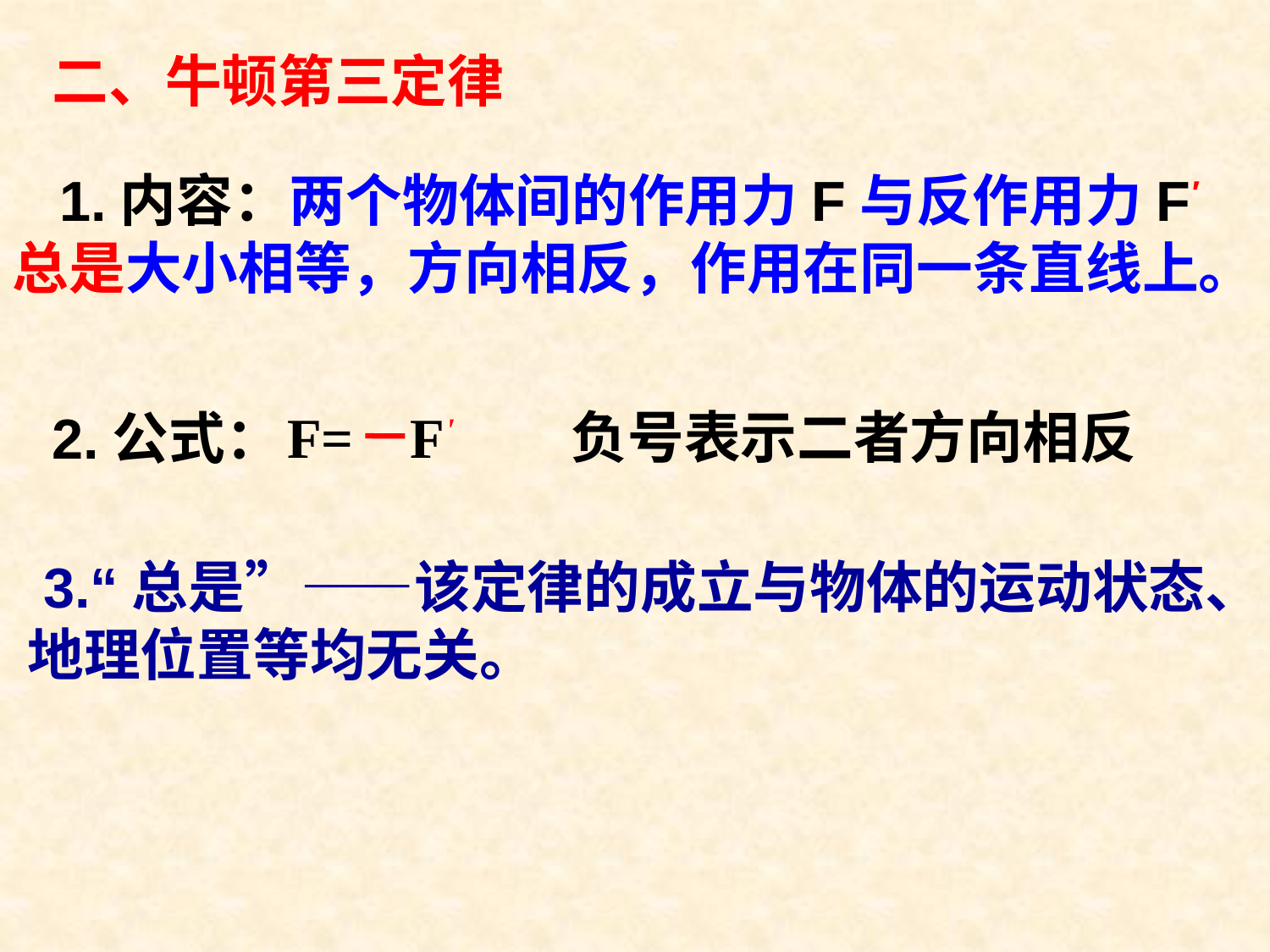

二、牛顿第三定律

   1.内容：两个物体间的作用力F与反作用力F′总是大小相等，方向相反，作用在同一条直线上。
F=    F'
2.公式：
负号表示二者方向相反
 3.“总是”——该定律的成立与物体的运动状态、地理位置等均无关。